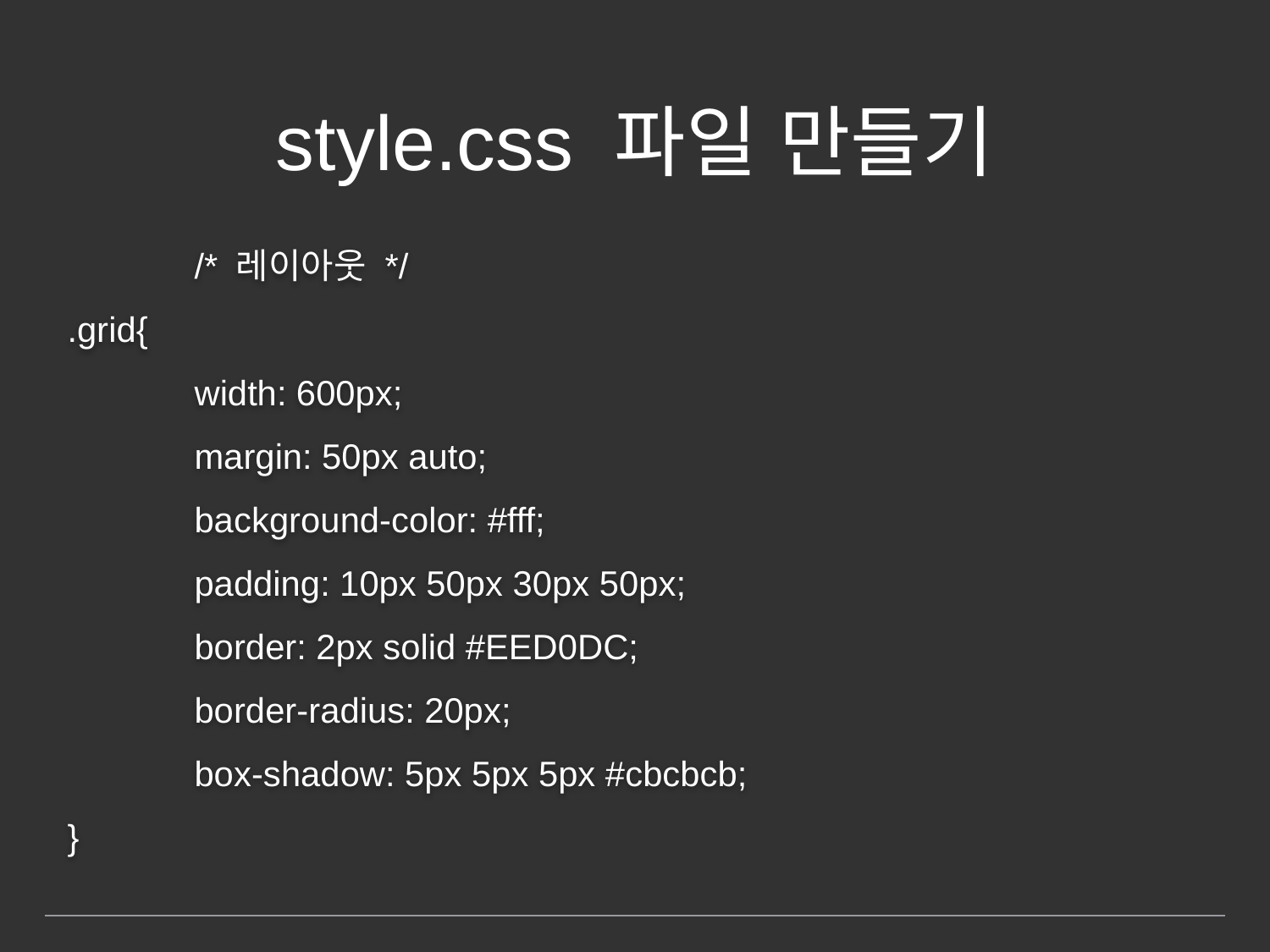

# style.css 파일 만들기
 	/* 레이아웃 */
.grid{
	width: 600px;
	margin: 50px auto;
	background-color: #fff;
	padding: 10px 50px 30px 50px;
	border: 2px solid #EED0DC;
	border-radius: 20px;
	box-shadow: 5px 5px 5px #cbcbcb;
}